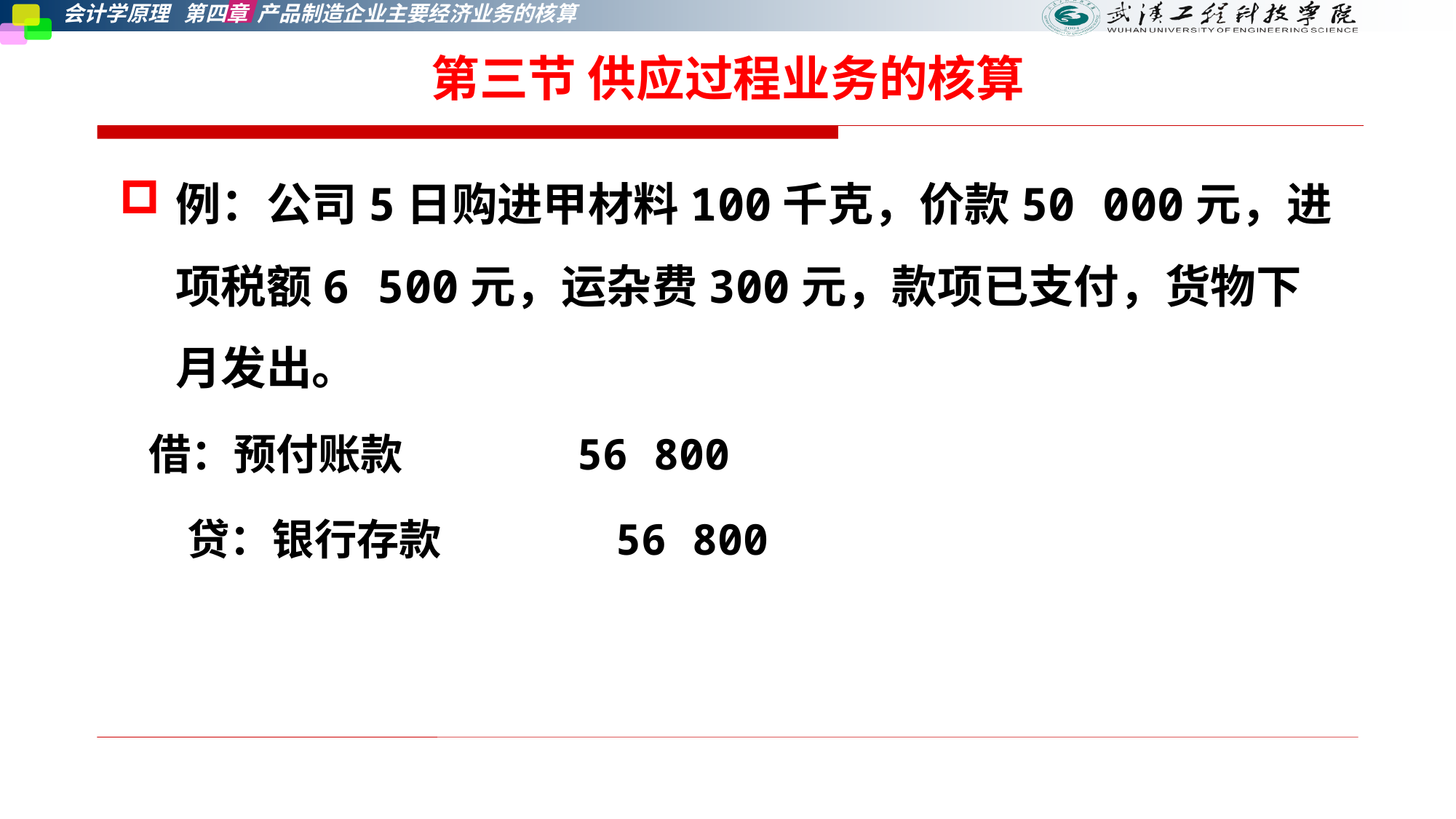

第三节 供应过程业务的核算
例：公司5日购进甲材料100千克，价款50 000元，进项税额6 500元，运杂费300元，款项已支付，货物下月发出。
  借：预付账款                 56 800
      贷：银行存款                 56 800